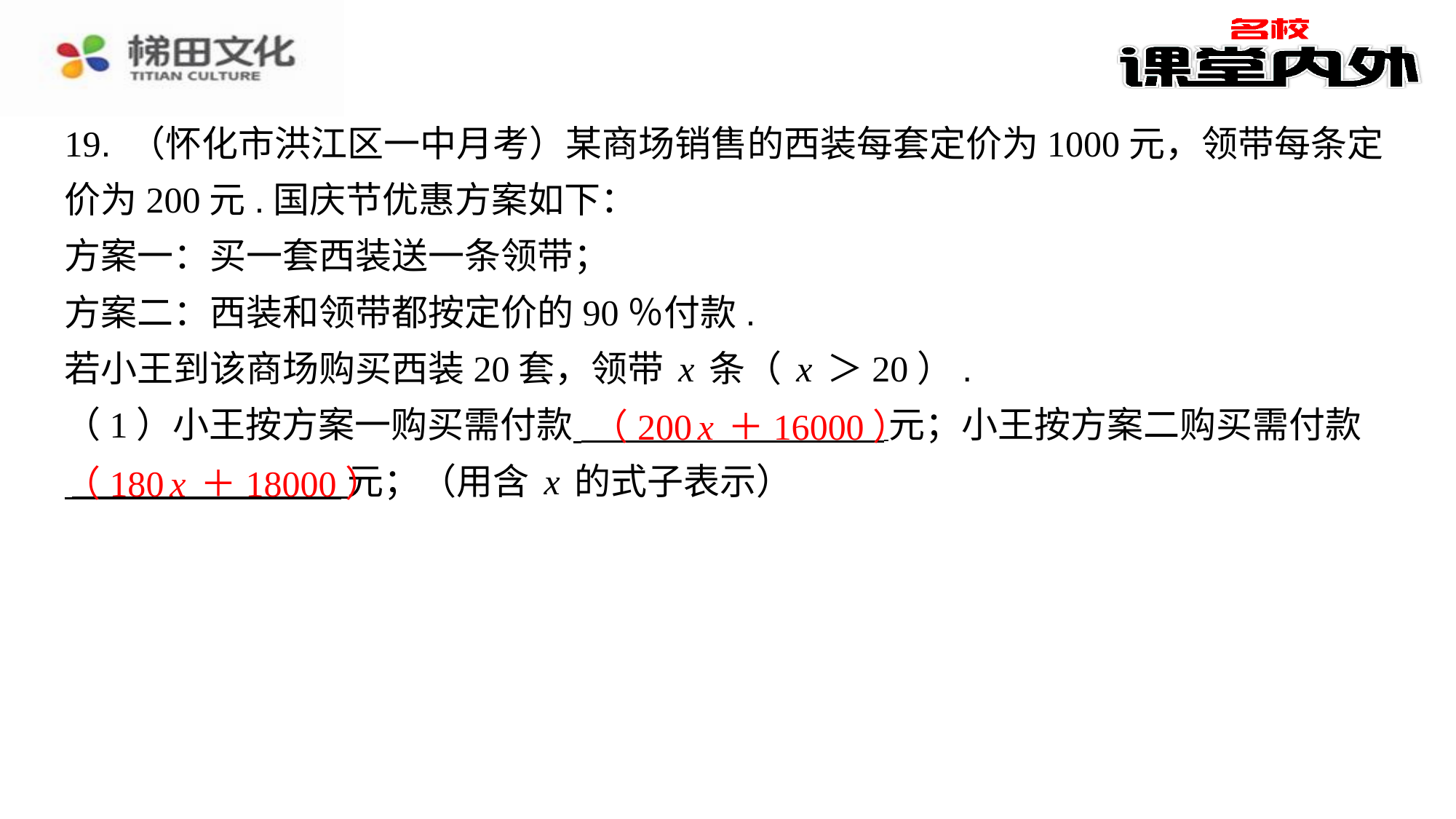

19. （怀化市洪江区一中月考）某商场销售的西装每套定价为1000元，领带每条定
价为200元.国庆节优惠方案如下：
方案一：买一套西装送一条领带；
方案二：西装和领带都按定价的90％付款.
若小王到该商场购买西装20套，领带x条（x＞20）.
（1）小王按方案一购买需付款                                               元；小王按方案二购买需付款⁠
                                          元；（用含x的式子表示）
​　（200x＋16000）
​
（180x＋18000）